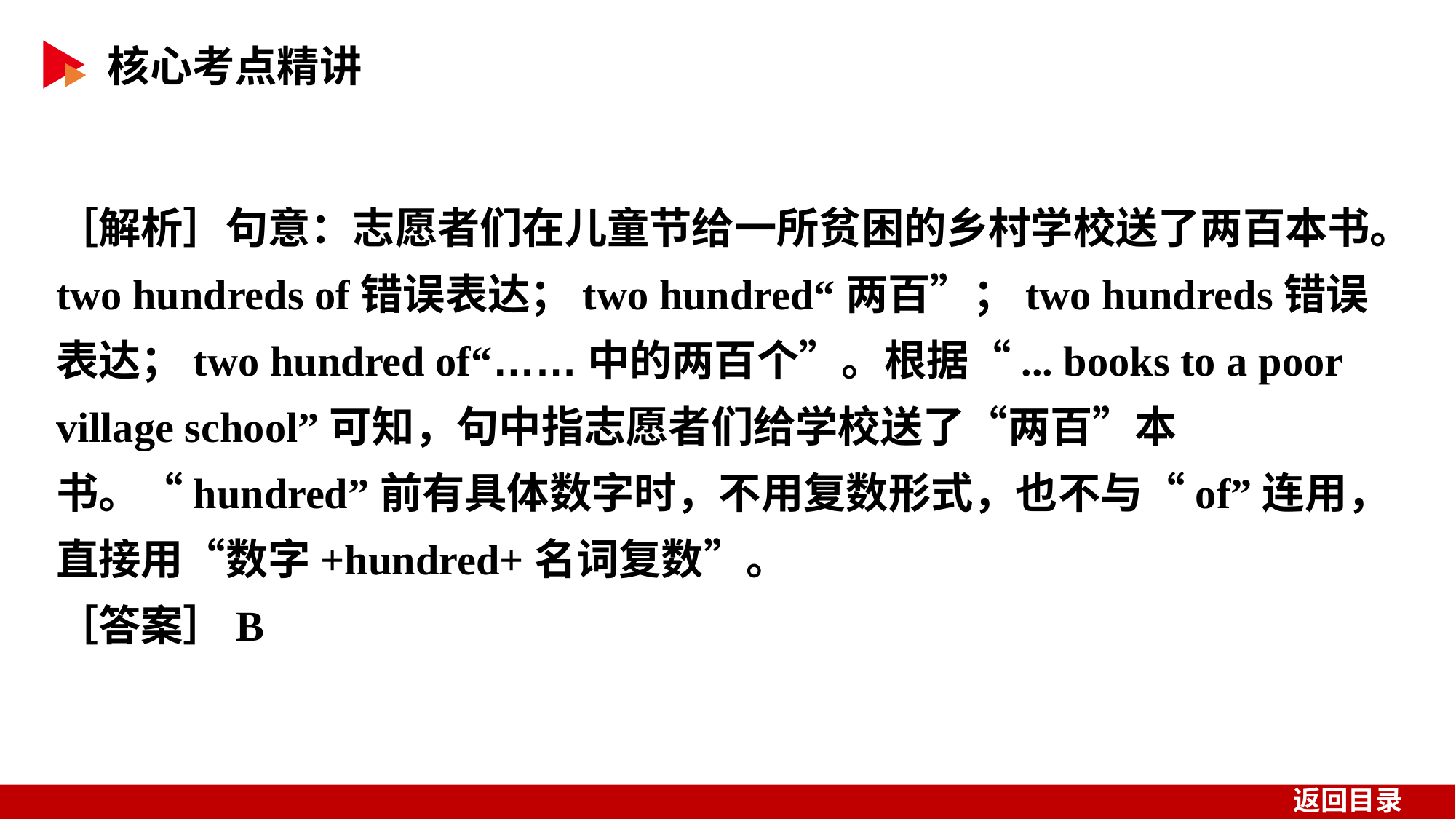

［解析］句意：志愿者们在儿童节给一所贫困的乡村学校送了两百本书。two hundreds of错误表达；two hundred“两百”；two hundreds错误表达；two hundred of“……中的两百个”。根据“... books to a poor village school”可知，句中指志愿者们给学校送了“两百”本书。“hundred”前有具体数字时，不用复数形式，也不与“of”连用，直接用“数字+hundred+名词复数”。
［答案］B